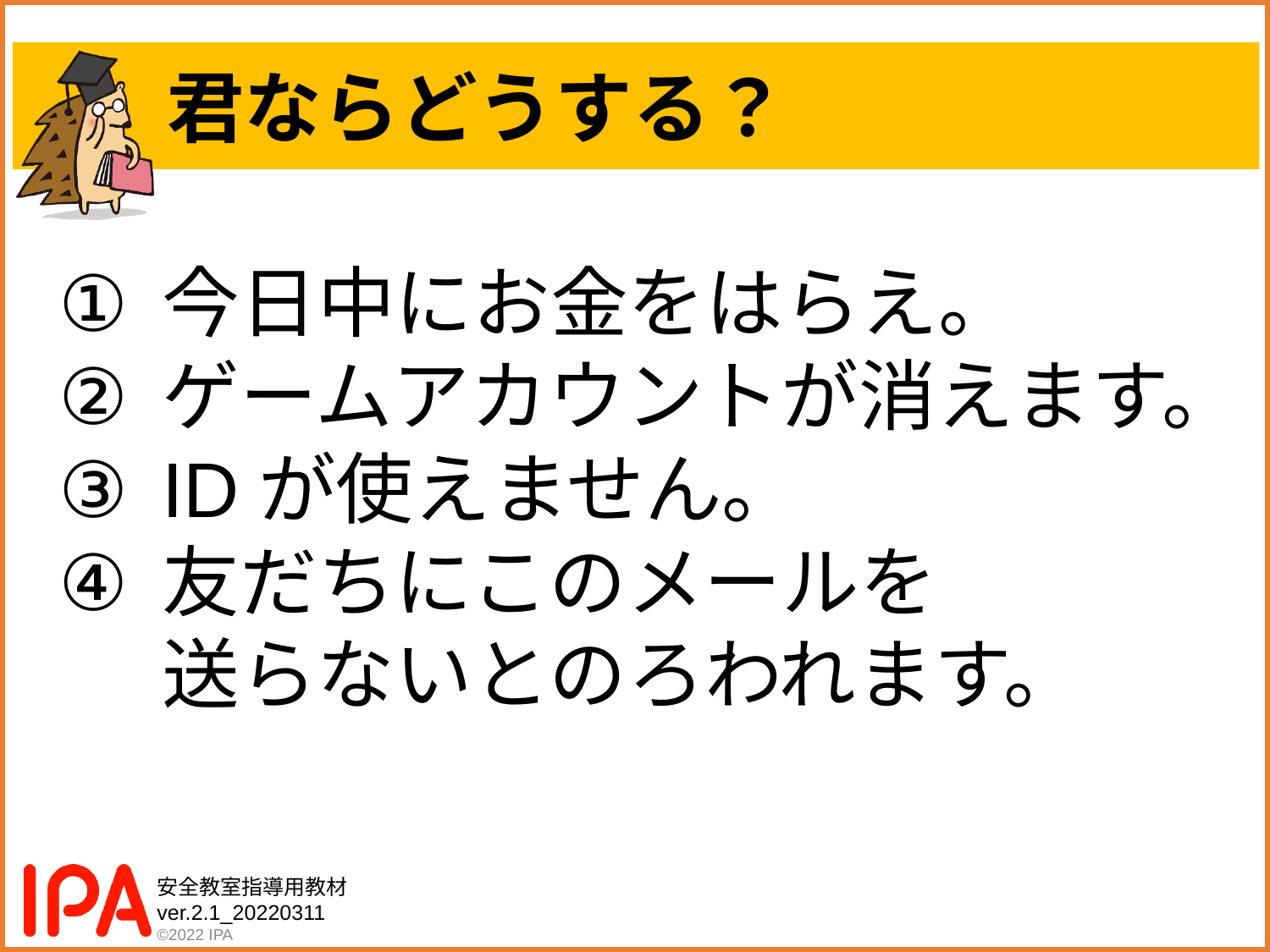

# 君ならどうする？

今日中にお金をはらえ。
ゲームアカウントが消えます。
IDが使えません。
友だちにこのメールを
送らないとのろわれます。